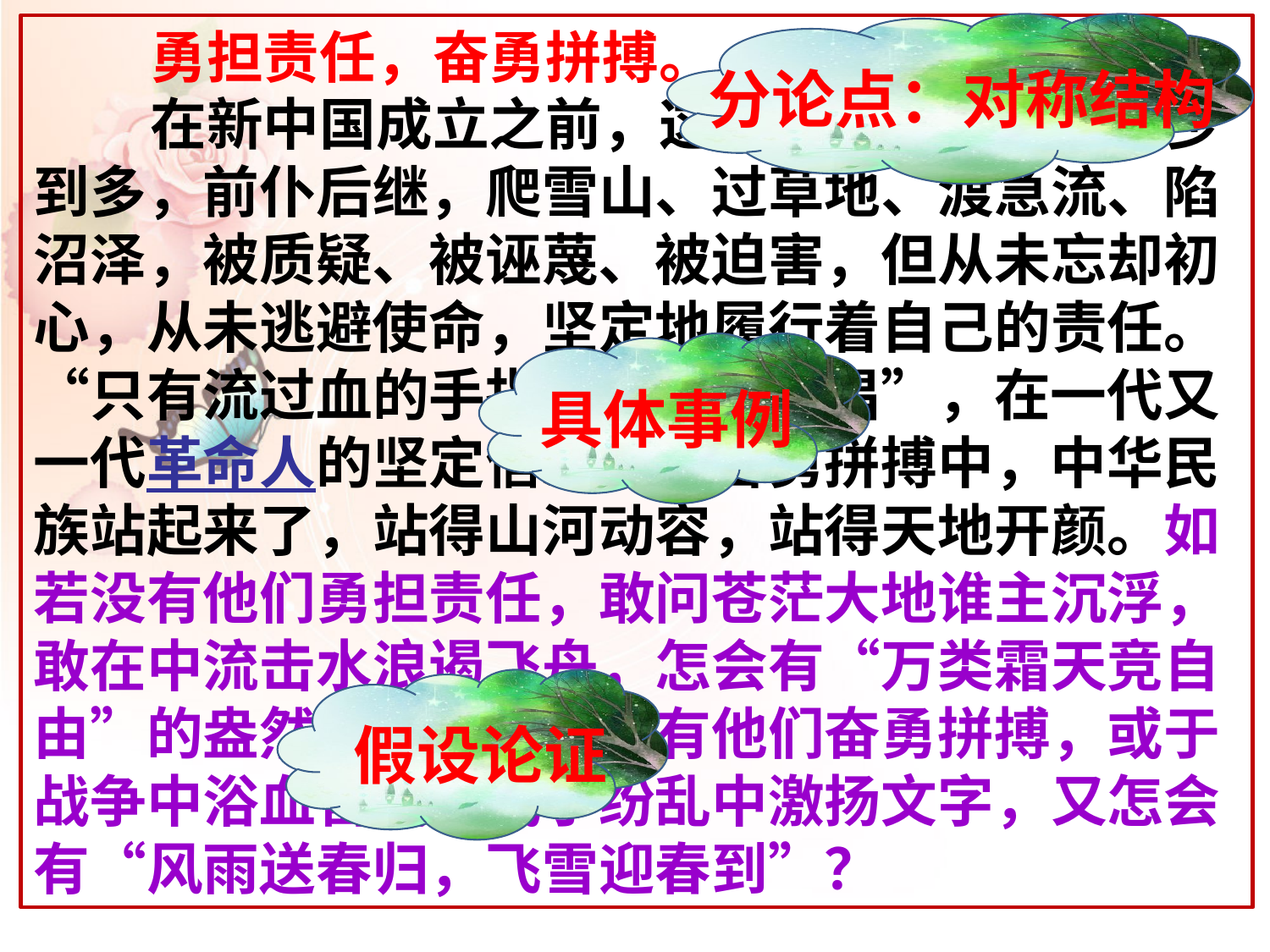

分论点：对称结构
        勇担责任，奋勇拼搏。
        在新中国成立之前，这么一群人，他们由少到多，前仆后继，爬雪山、过草地、渡急流、陷沼泽，被质疑、被诬蔑、被迫害，但从未忘却初心，从未逃避使命，坚定地履行着自己的责任。“只有流过血的手指才能弹出绝唱”，在一代又一代革命人的坚定信念里、奋勇拼搏中，中华民族站起来了，站得山河动容，站得天地开颜。如若没有他们勇担责任，敢问苍茫大地谁主沉浮，敢在中流击水浪遏飞舟，怎会有“万类霜天竞自由”的盎然生机？如若没有他们奋勇拼搏，或于战争中浴血奋战，或于纷乱中激扬文字，又怎会有“风雨送春归，飞雪迎春到”？

具体事例

假设论证